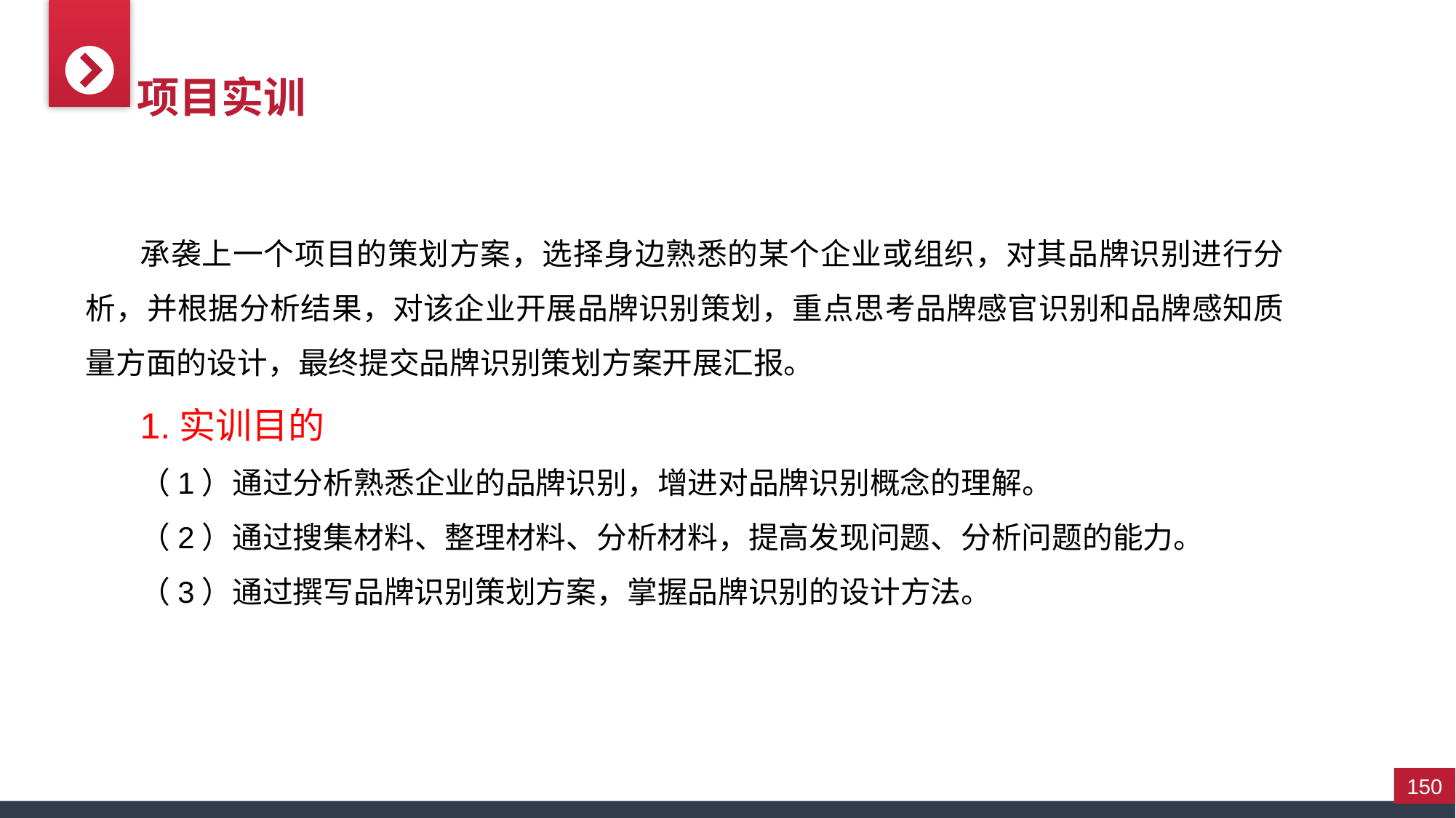

项目实训
承袭上一个项目的策划方案，选择身边熟悉的某个企业或组织，对其品牌识别进行分析，并根据分析结果，对该企业开展品牌识别策划，重点思考品牌感官识别和品牌感知质量方面的设计，最终提交品牌识别策划方案开展汇报。
1.实训目的
（1）通过分析熟悉企业的品牌识别，增进对品牌识别概念的理解。
（2）通过搜集材料、整理材料、分析材料，提高发现问题、分析问题的能力。
（3）通过撰写品牌识别策划方案，掌握品牌识别的设计方法。